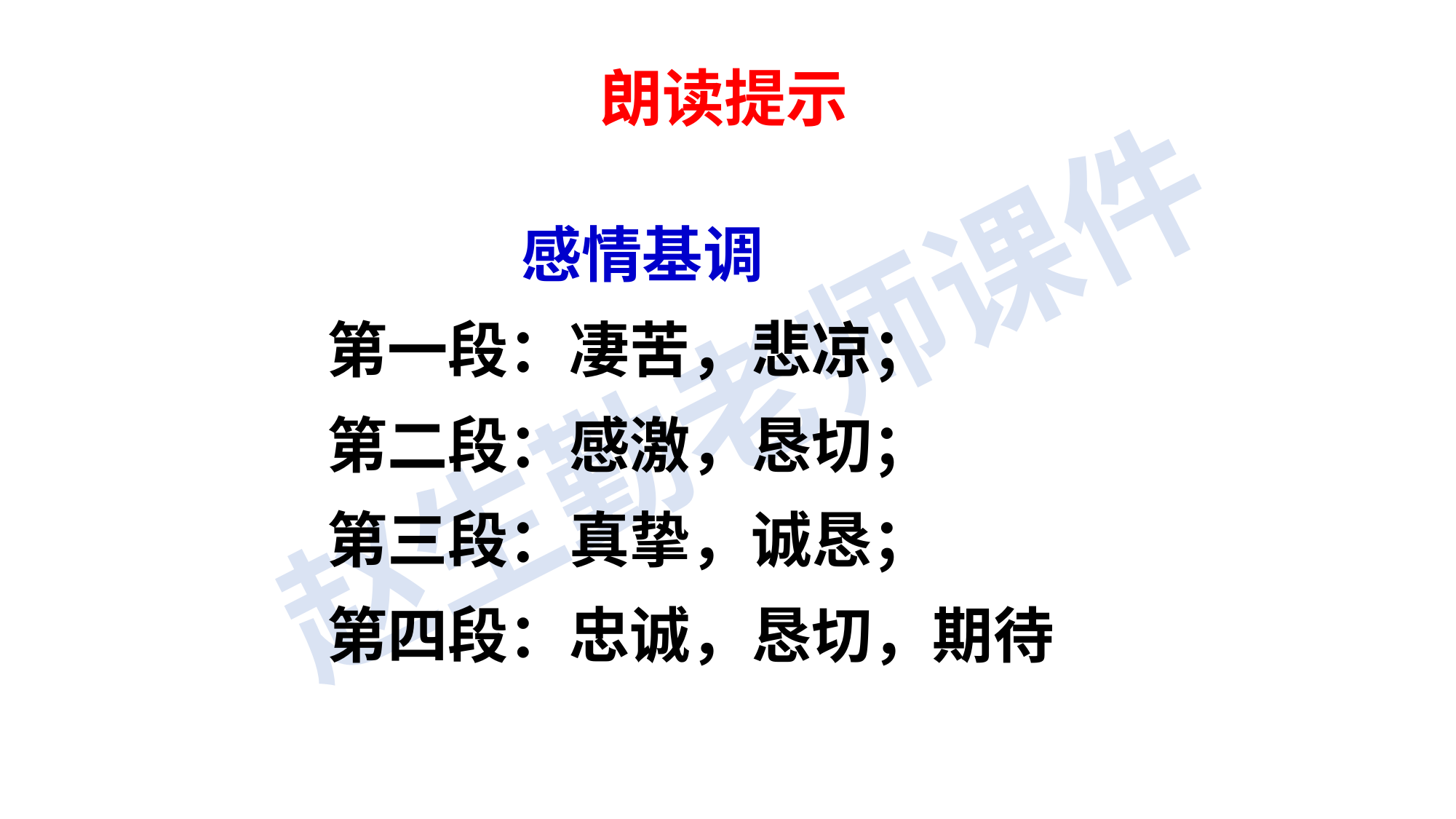

# 朗读提示
             感情基调
第一段：凄苦，悲凉；
第二段：感激，恳切；
第三段：真挚，诚恳；
第四段：忠诚，恳切，期待